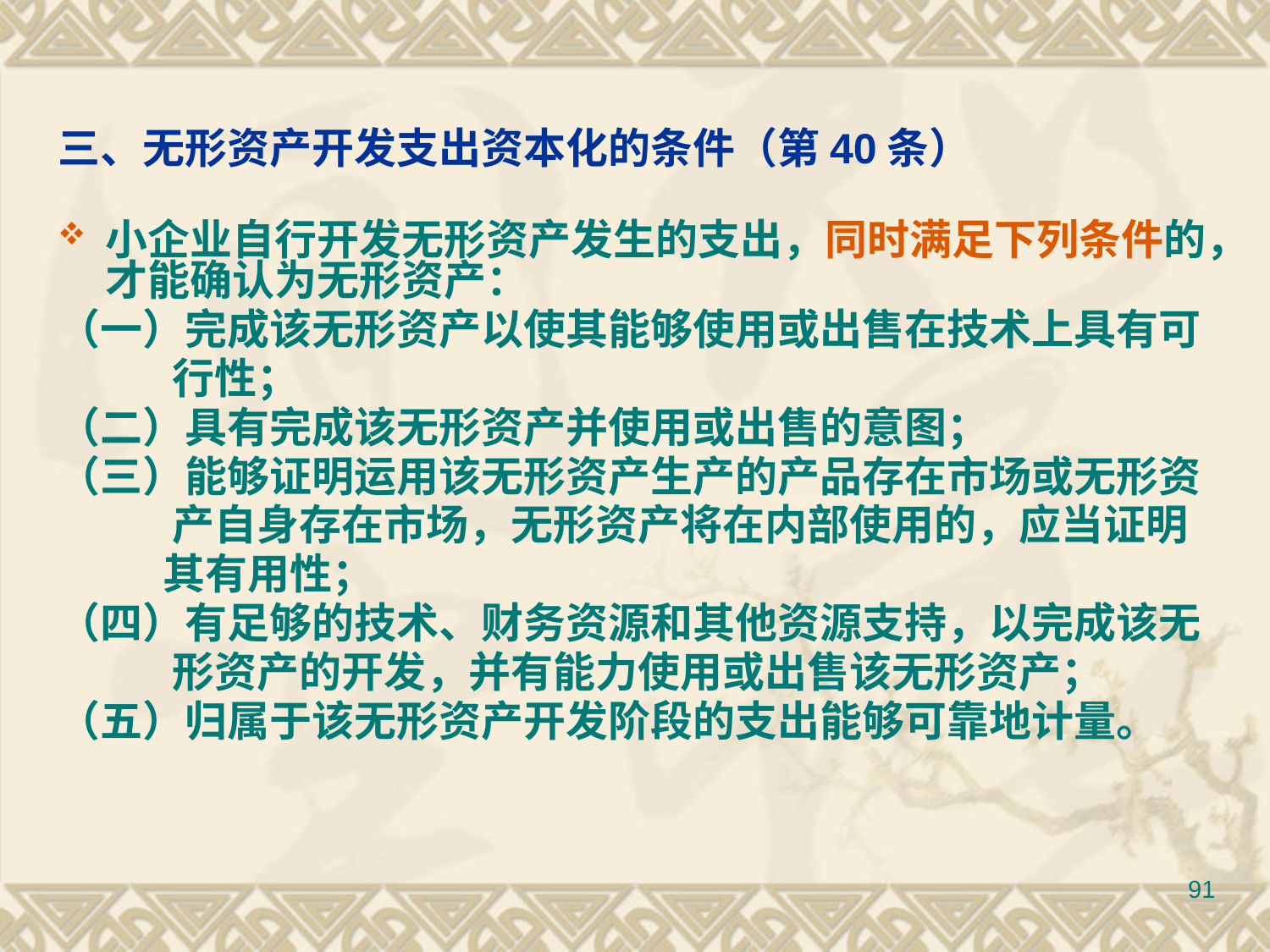

# 三、无形资产开发支出资本化的条件（第40条）
小企业自行开发无形资产发生的支出，同时满足下列条件的，才能确认为无形资产：
（一）完成该无形资产以使其能够使用或出售在技术上具有可
           行性；
（二）具有完成该无形资产并使用或出售的意图；
（三）能够证明运用该无形资产生产的产品存在市场或无形资
           产自身存在市场，无形资产将在内部使用的，应当证明
          其有用性；
（四）有足够的技术、财务资源和其他资源支持，以完成该无
           形资产的开发，并有能力使用或出售该无形资产；
（五）归属于该无形资产开发阶段的支出能够可靠地计量。
91